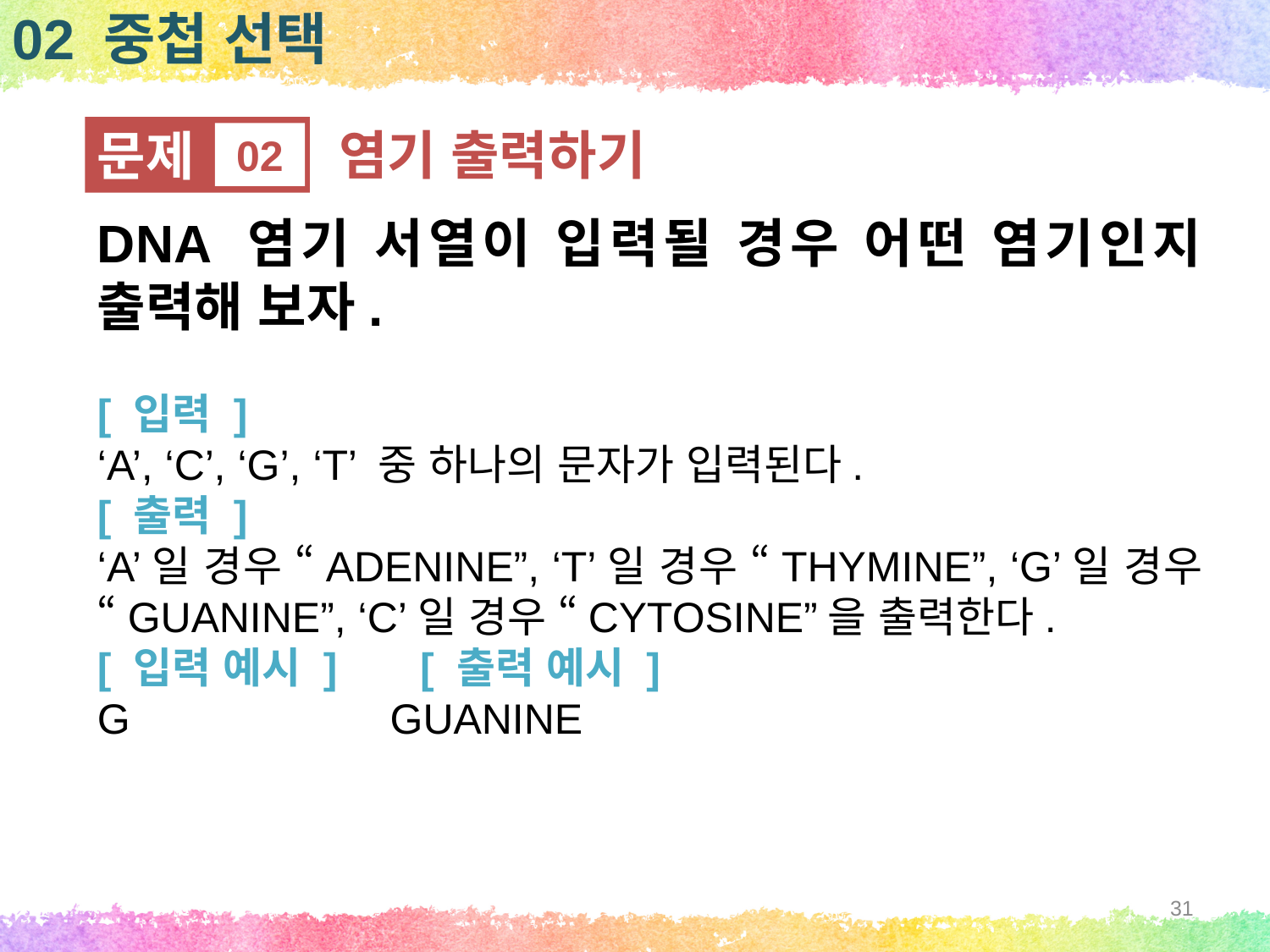

02 중첩 선택
문제
02
염기 출력하기
DNA 염기 서열이 입력될 경우 어떤 염기인지 출력해 보자.

[ 입력 ]
‘A’, ‘C’, ‘G’, ‘T’ 중 하나의 문자가 입력된다.
[ 출력 ]
‘A’일 경우 “ADENINE”, ‘T’일 경우 “THYMINE”, ‘G’일 경우 “GUANINE”, ‘C’일 경우 “CYTOSINE”을 출력한다.
[ 입력 예시 ]       [ 출력 예시 ]
G                      GUANINE
31